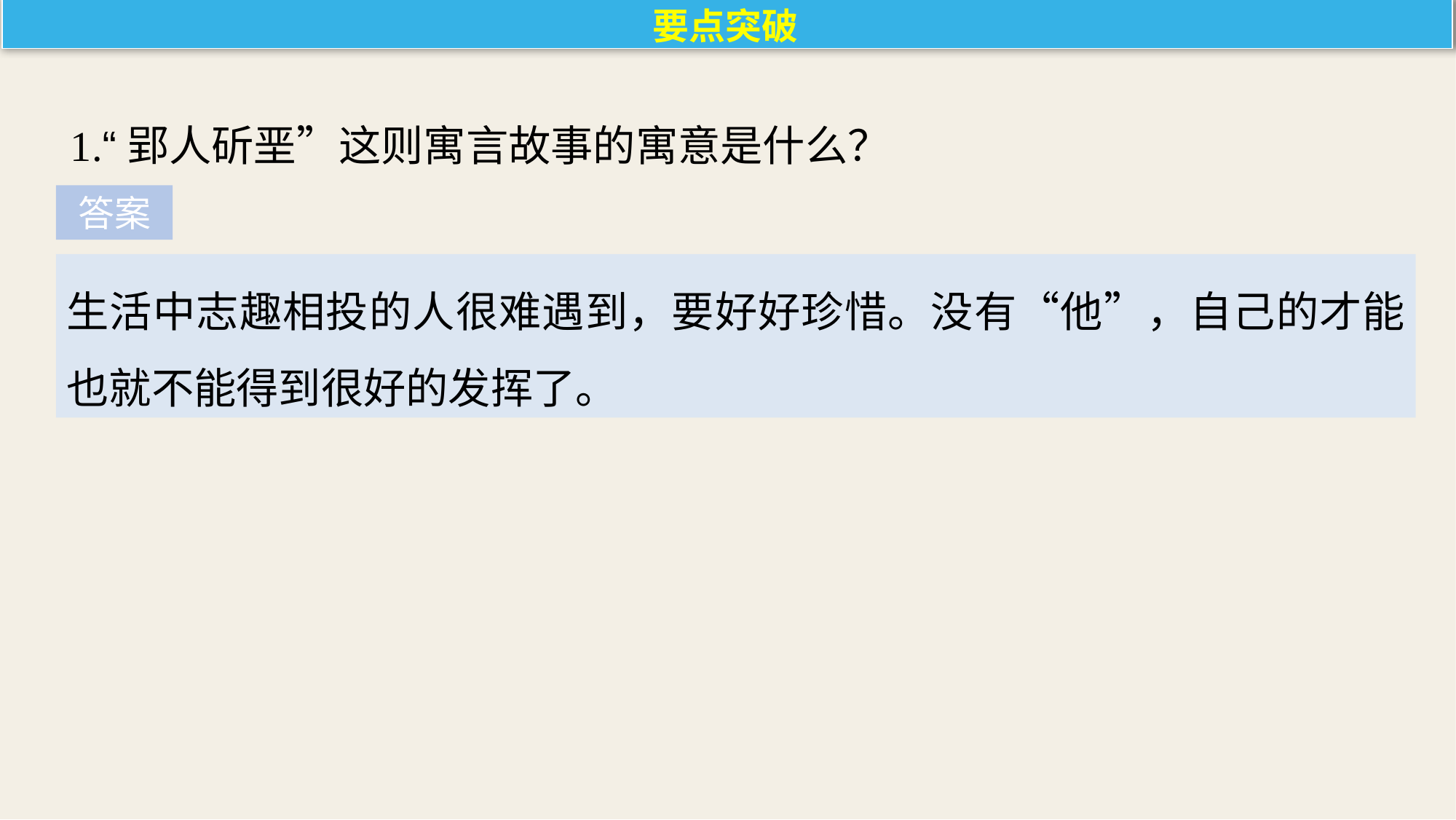

要点突破
1.“郢人斫垩”这则寓言故事的寓意是什么？
答案
生活中志趣相投的人很难遇到，要好好珍惜。没有“他”，自己的才能也就不能得到很好的发挥了。